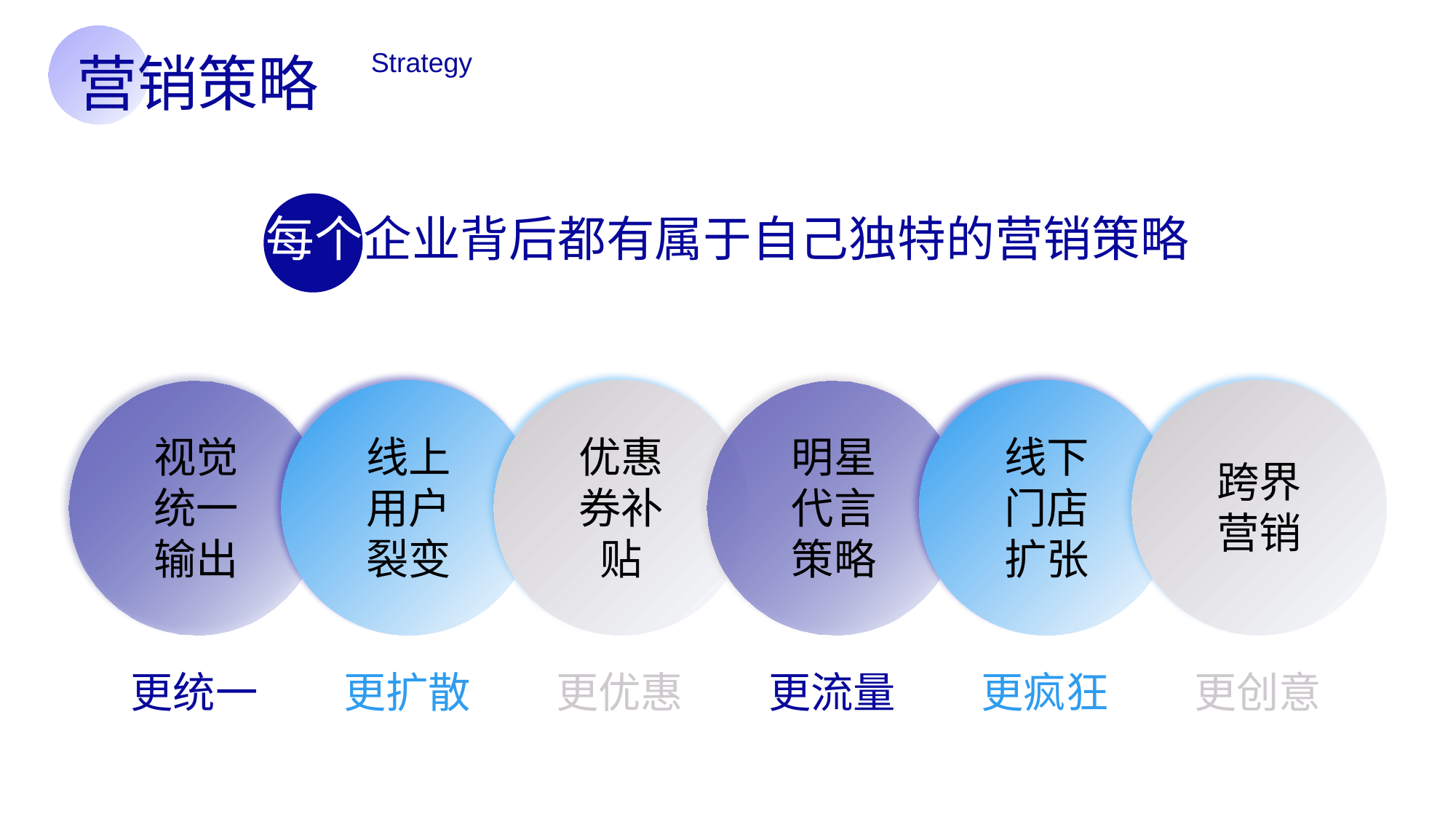

营销策略
Strategy

每个企业背后都有属于自己独特的营销策略

线下门店扩张
明星代言策略
优惠券补贴
线上用户裂变
视觉统一输出
跨界营销
更创意
更疯狂
更流量
更优惠
更扩散
更统一